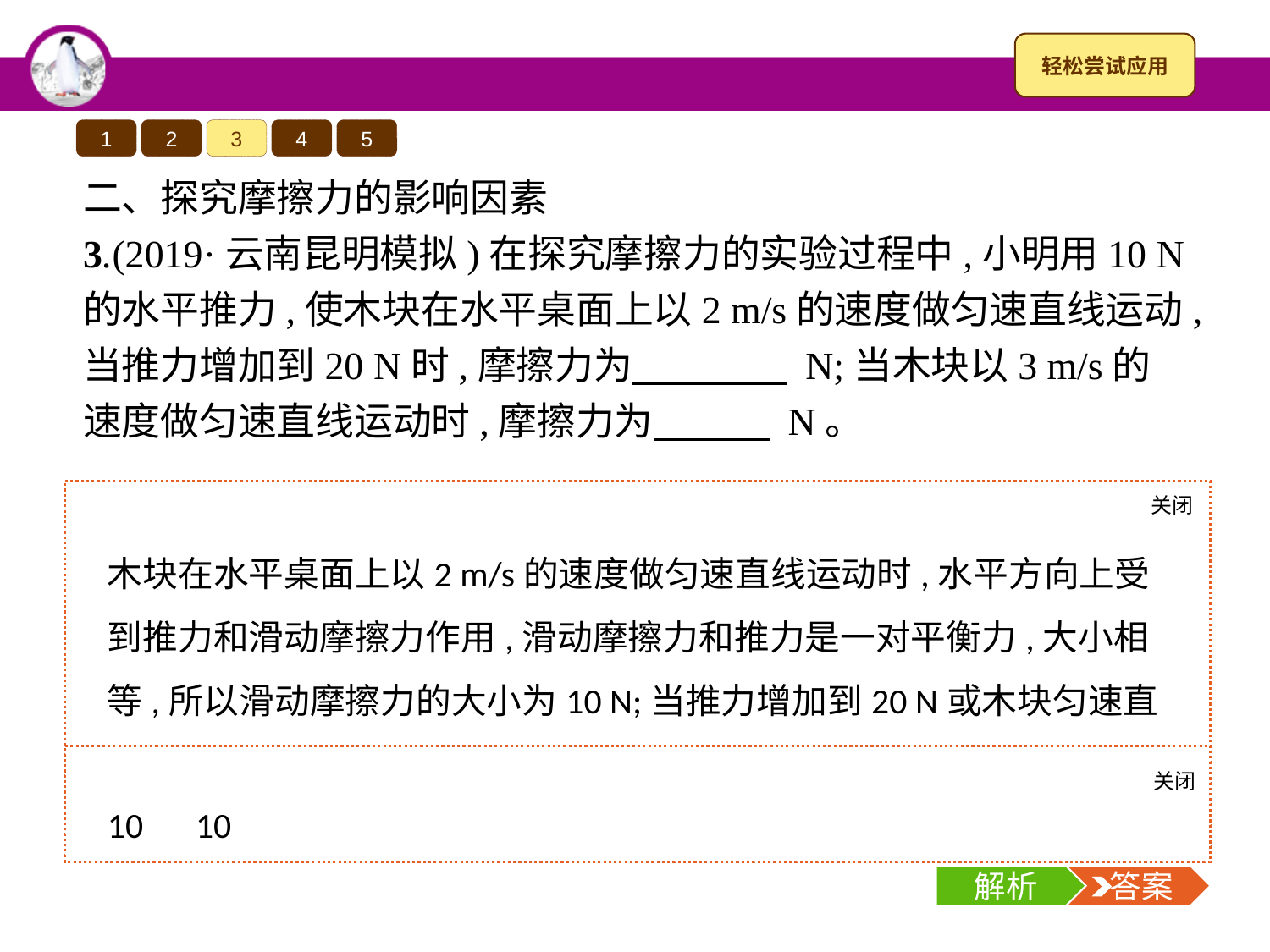

1
2
3
4
5
二、探究摩擦力的影响因素
3.(2019·云南昆明模拟)在探究摩擦力的实验过程中,小明用10 N的水平推力,使木块在水平桌面上以2 m/s的速度做匀速直线运动,当推力增加到20 N时,摩擦力为　　　　 N;当木块以3 m/s的速度做匀速直线运动时,摩擦力为　　　 N。

关闭
解析

木块在水平桌面上以2 m/s的速度做匀速直线运动时,水平方向上受到推力和滑动摩擦力作用,滑动摩擦力和推力是一对平衡力,大小相等,所以滑动摩擦力的大小为10 N;当推力增加到20 N或木块匀速直线运动的速度变为3 m/s时,压力与接触面粗糙程度均不变,则摩擦力大小不变,仍为10 N。

关闭
解析
  答案

10　10
解析
  答案